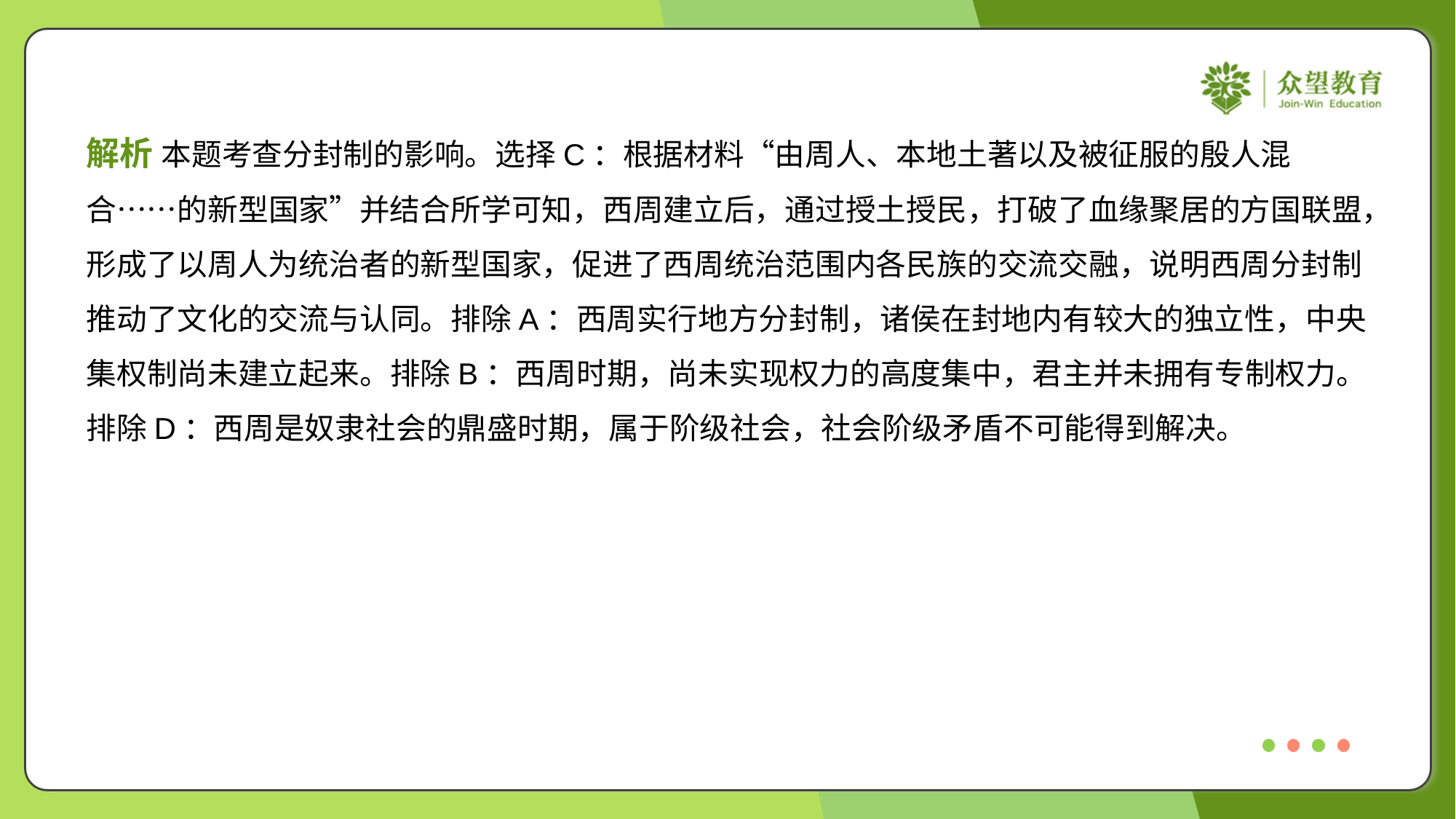

解析 本题考查分封制的影响。选择C：根据材料“由周人、本地土著以及被征服的殷人混
合……的新型国家”并结合所学可知，西周建立后，通过授土授民，打破了血缘聚居的方国联盟，
形成了以周人为统治者的新型国家，促进了西周统治范围内各民族的交流交融，说明西周分封制
推动了文化的交流与认同。排除A：西周实行地方分封制，诸侯在封地内有较大的独立性，中央
集权制尚未建立起来。排除B：西周时期，尚未实现权力的高度集中，君主并未拥有专制权力。
排除D：西周是奴隶社会的鼎盛时期，属于阶级社会，社会阶级矛盾不可能得到解决。